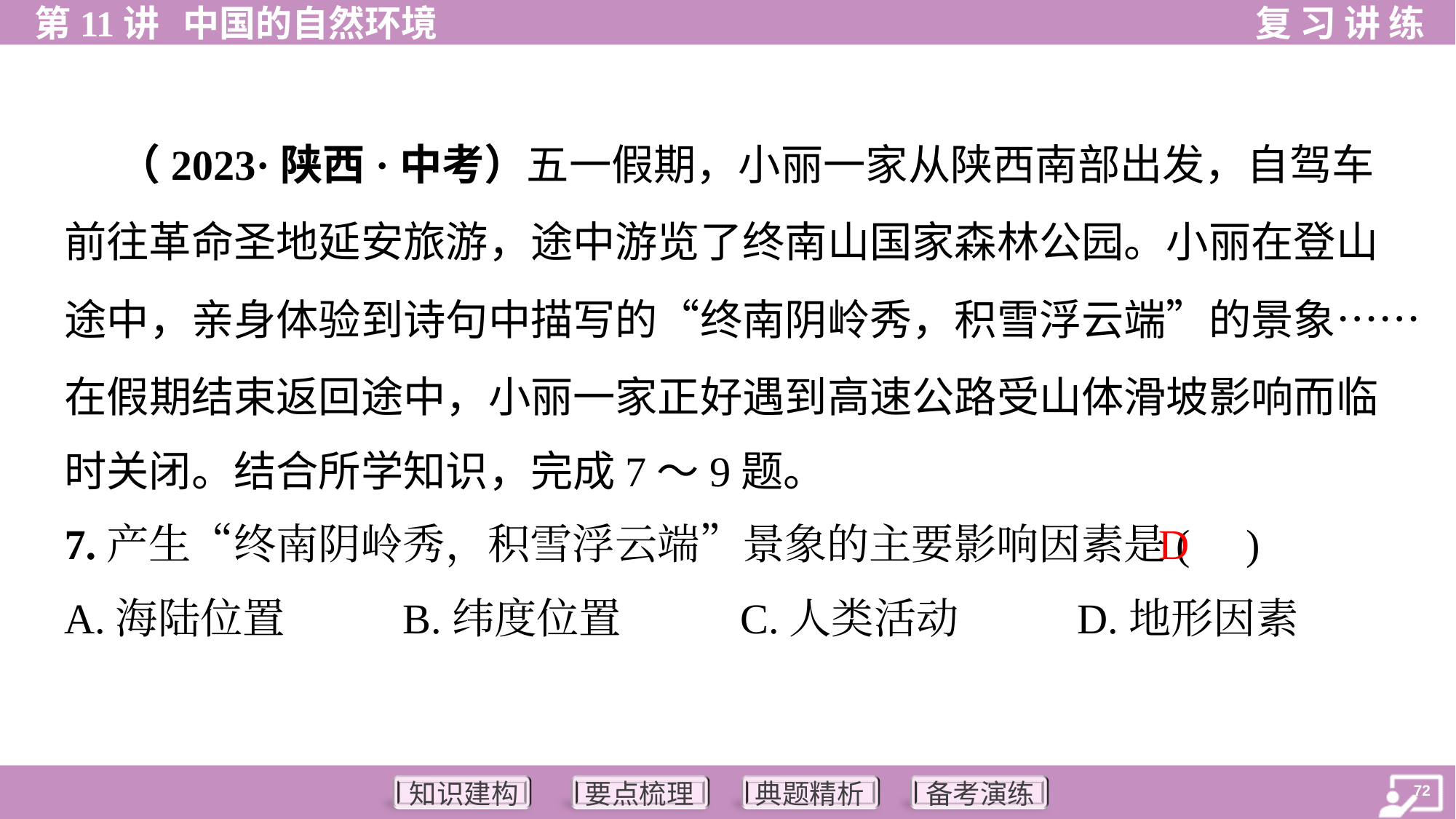

（2023·陕西·中考）五一假期，小丽一家从陕西南部出发，自驾车
前往革命圣地延安旅游，途中游览了终南山国家森林公园。小丽在登山
途中，亲身体验到诗句中描写的“终南阴岭秀，积雪浮云端”的景象……
在假期结束返回途中，小丽一家正好遇到高速公路受山体滑坡影响而临
时关闭。结合所学知识，完成7～9题。
D
7.产生“终南阴岭秀，积雪浮云端”景象的主要影响因素是(     )
A.海陆位置	B.纬度位置	C.人类活动	D.地形因素